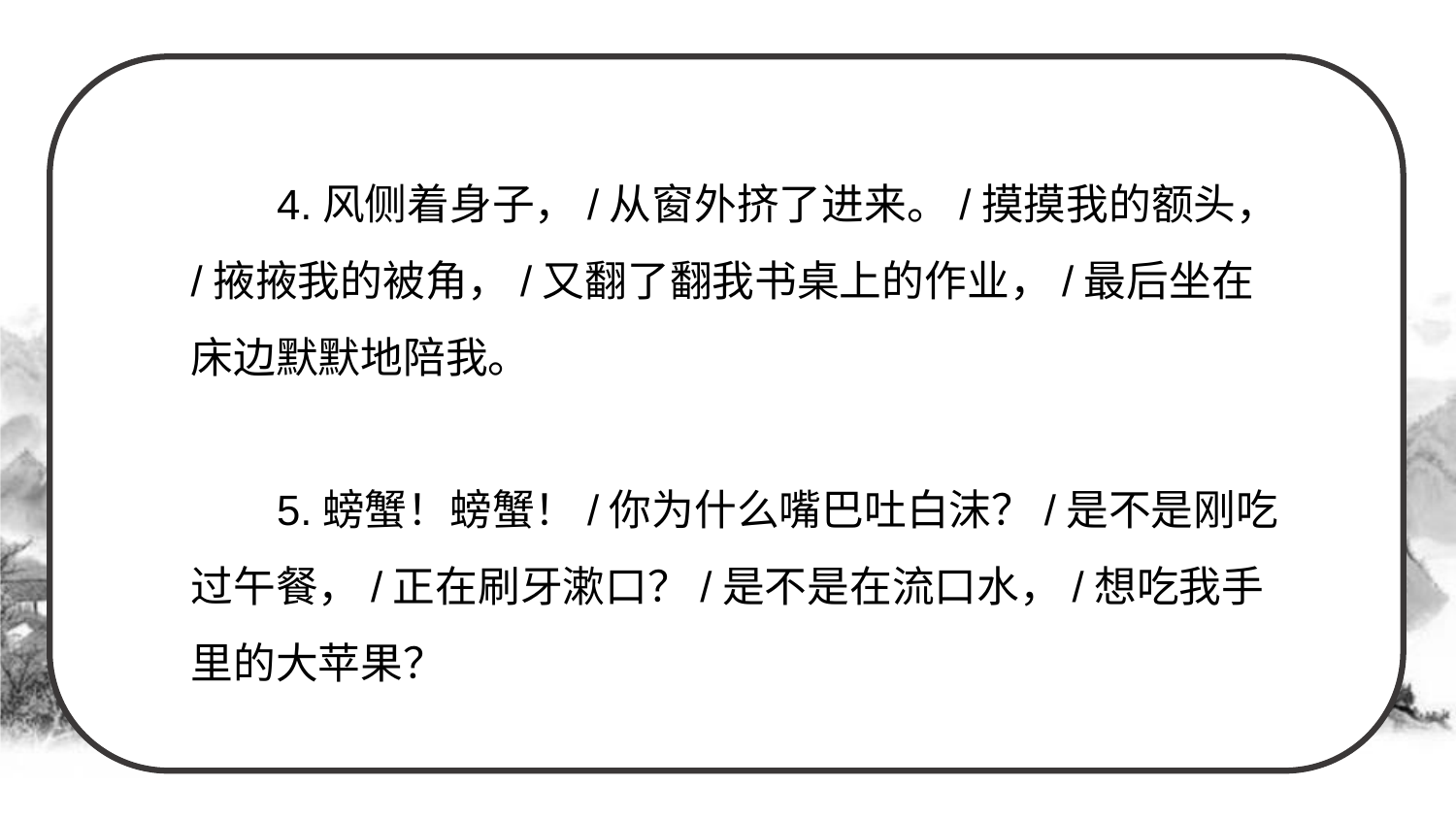

4.风侧着身子，/从窗外挤了进来。/摸摸我的额头，/掖掖我的被角，/又翻了翻我书桌上的作业，/最后坐在床边默默地陪我。

5.螃蟹！螃蟹！/你为什么嘴巴吐白沫？/是不是刚吃过午餐，/正在刷牙漱口？/是不是在流口水，/想吃我手里的大苹果？